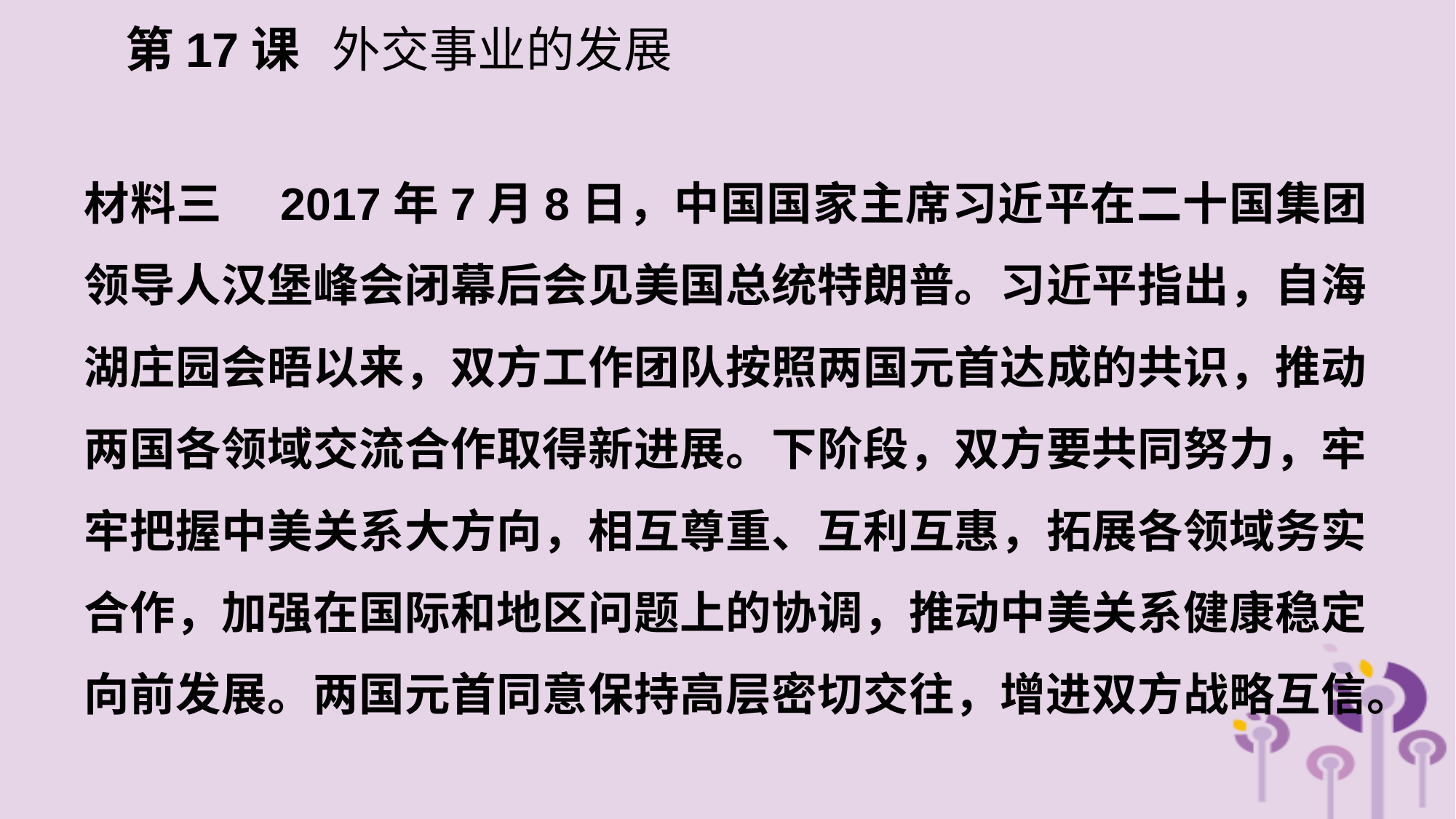

第17课   外交事业的发展
材料三　2017年7月8日，中国国家主席习近平在二十国集团领导人汉堡峰会闭幕后会见美国总统特朗普。习近平指出，自海湖庄园会晤以来，双方工作团队按照两国元首达成的共识，推动两国各领域交流合作取得新进展。下阶段，双方要共同努力，牢牢把握中美关系大方向，相互尊重、互利互惠，拓展各领域务实合作，加强在国际和地区问题上的协调，推动中美关系健康稳定向前发展。两国元首同意保持高层密切交往，增进双方战略互信。